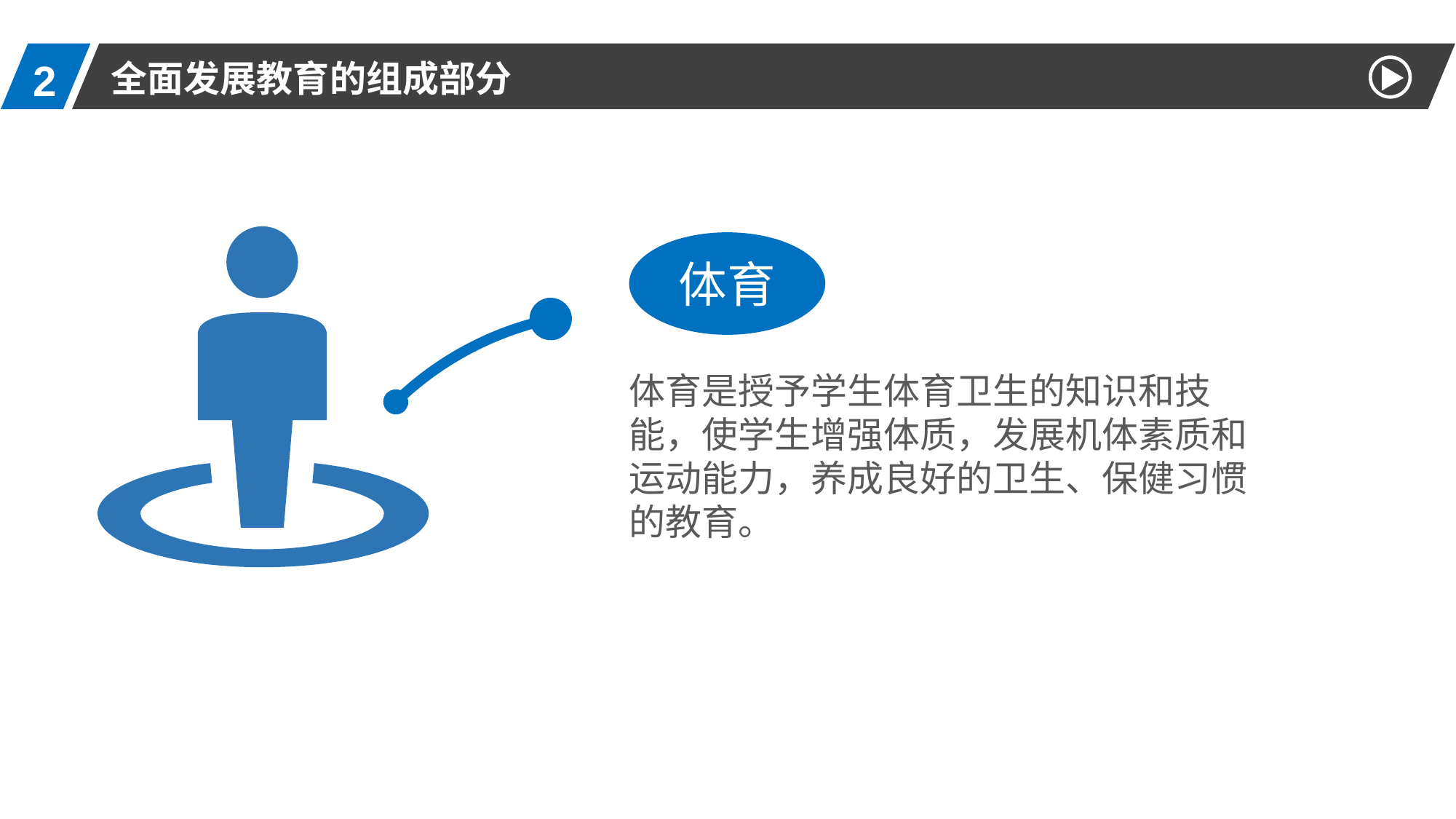

2
全面发展教育的组成部分

体育
体育是授予学生体育卫生的知识和技能，使学生增强体质，发展机体素质和运动能力，养成良好的卫生、保健习惯的教育。